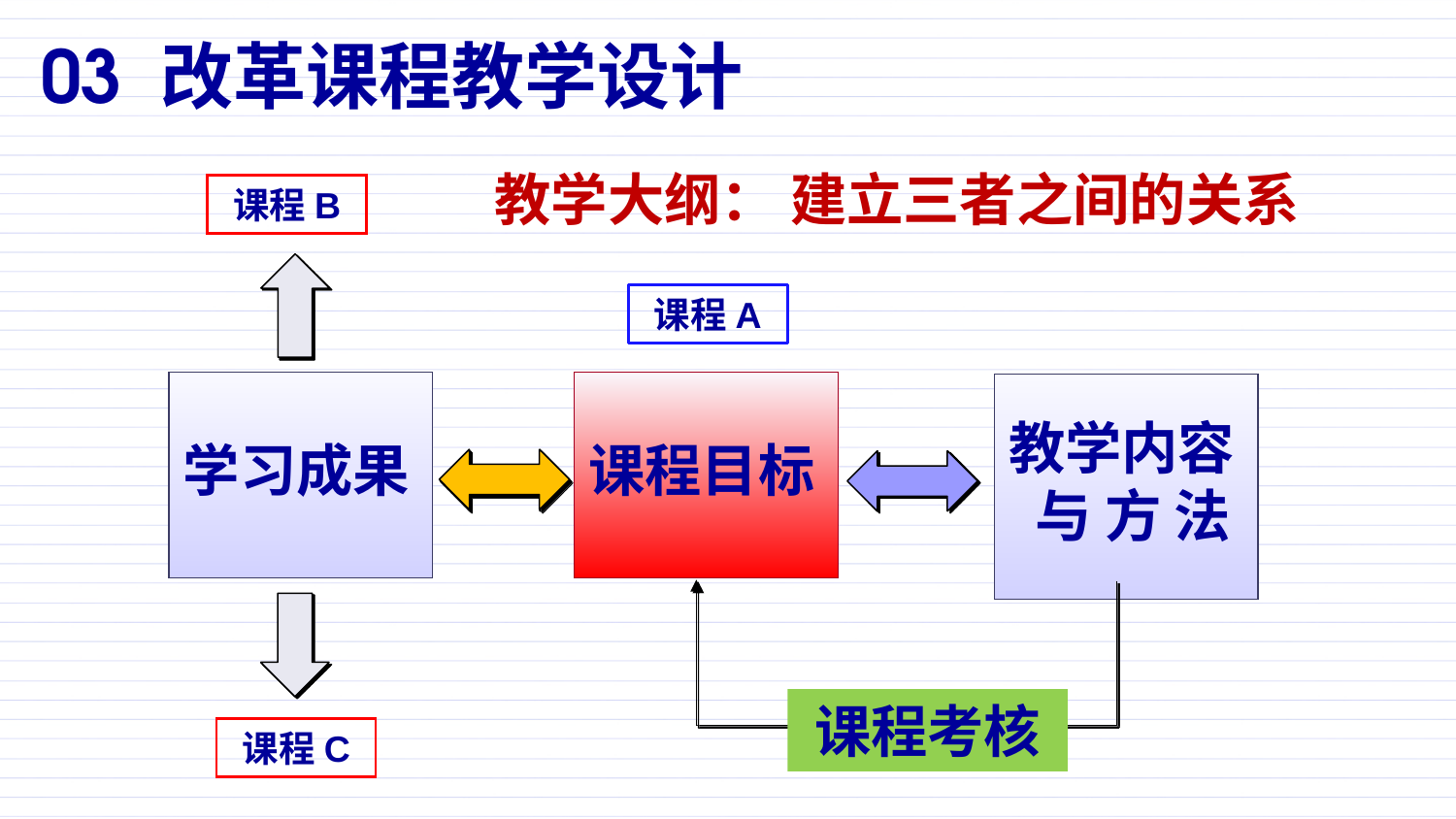

03 改革课程教学设计
教学大纲： 建立三者之间的关系
课程B

课程A

学习成果

课程目标

教学内容
 与 方 法

课程考核

课程C